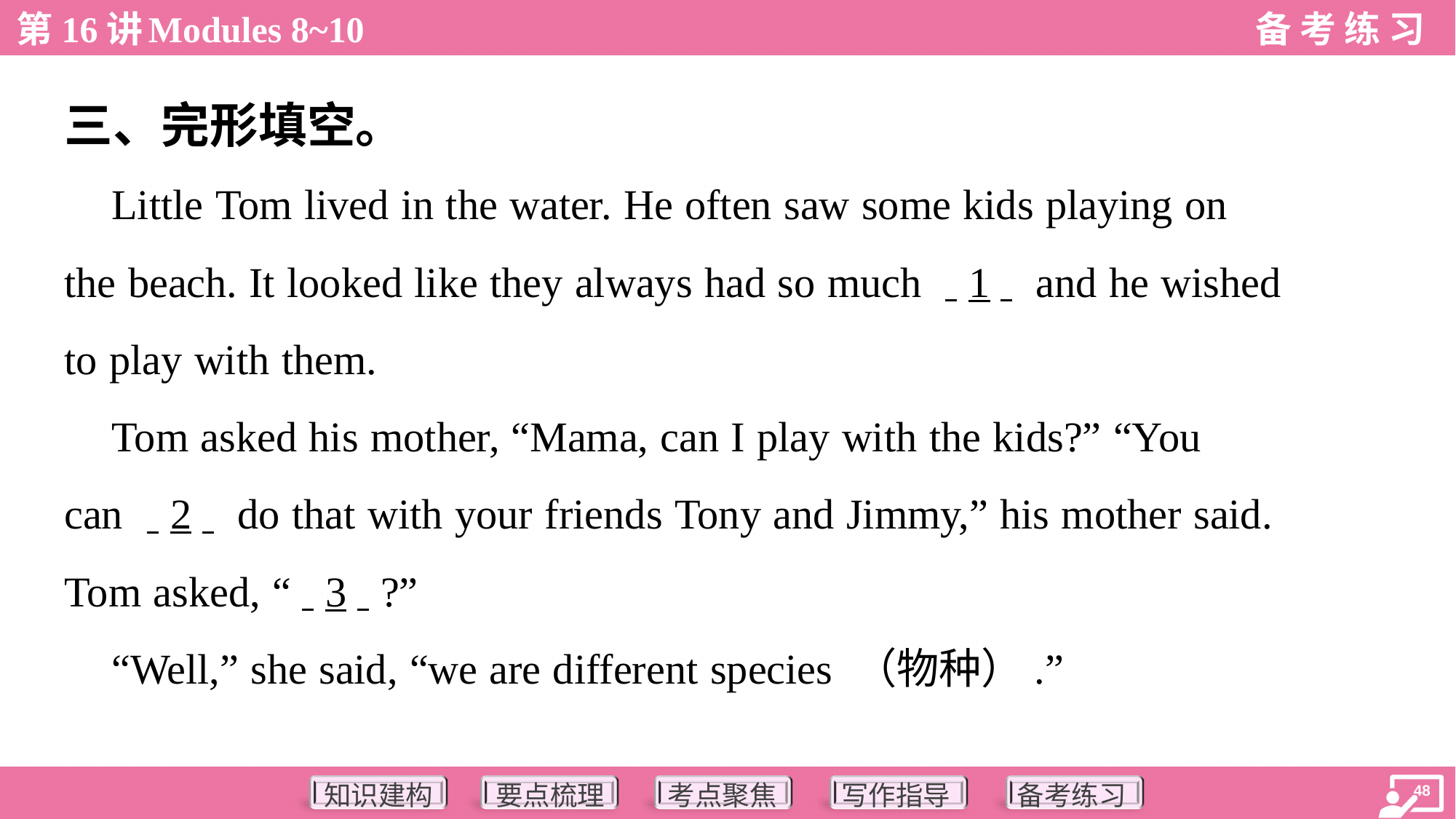

三、完形填空。
    Little Tom lived in the water. He often saw some kids playing on
the beach. It looked like they always had so much . .1. . and he wished
to play with them.
    Tom asked his mother, “Mama, can I play with the kids?” “You
can . .2. . do that with your friends Tony and Jimmy,” his mother said.
Tom asked, “. .3. .?”
    “Well,” she said, “we are different species （物种）.”